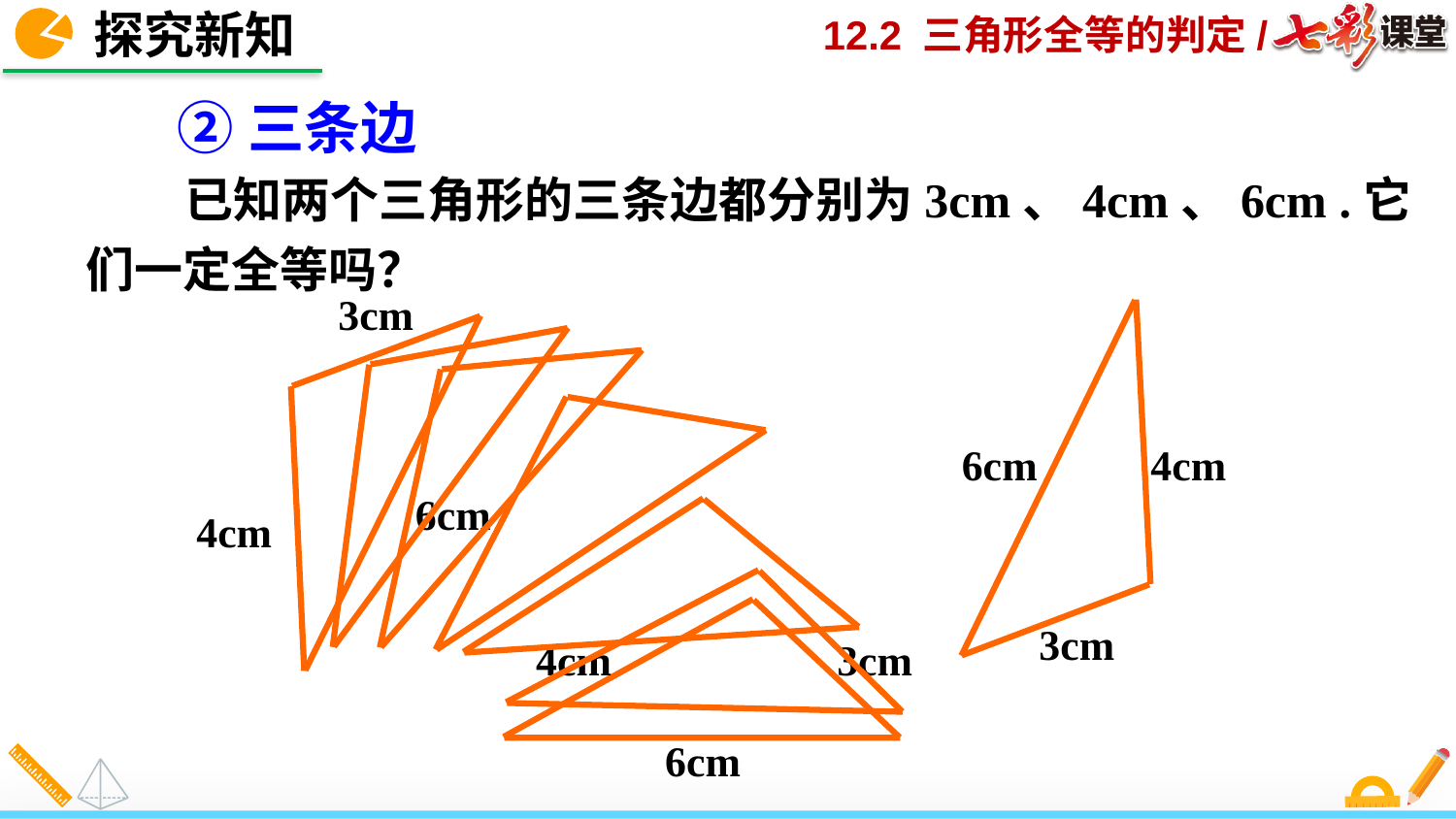

探究新知

②三条边
        已知两个三角形的三条边都分别为3cm、4cm、6cm .它们一定全等吗？

3cm

6cm
4cm

6cm
4cm

3cm

4cm
3cm
6cm